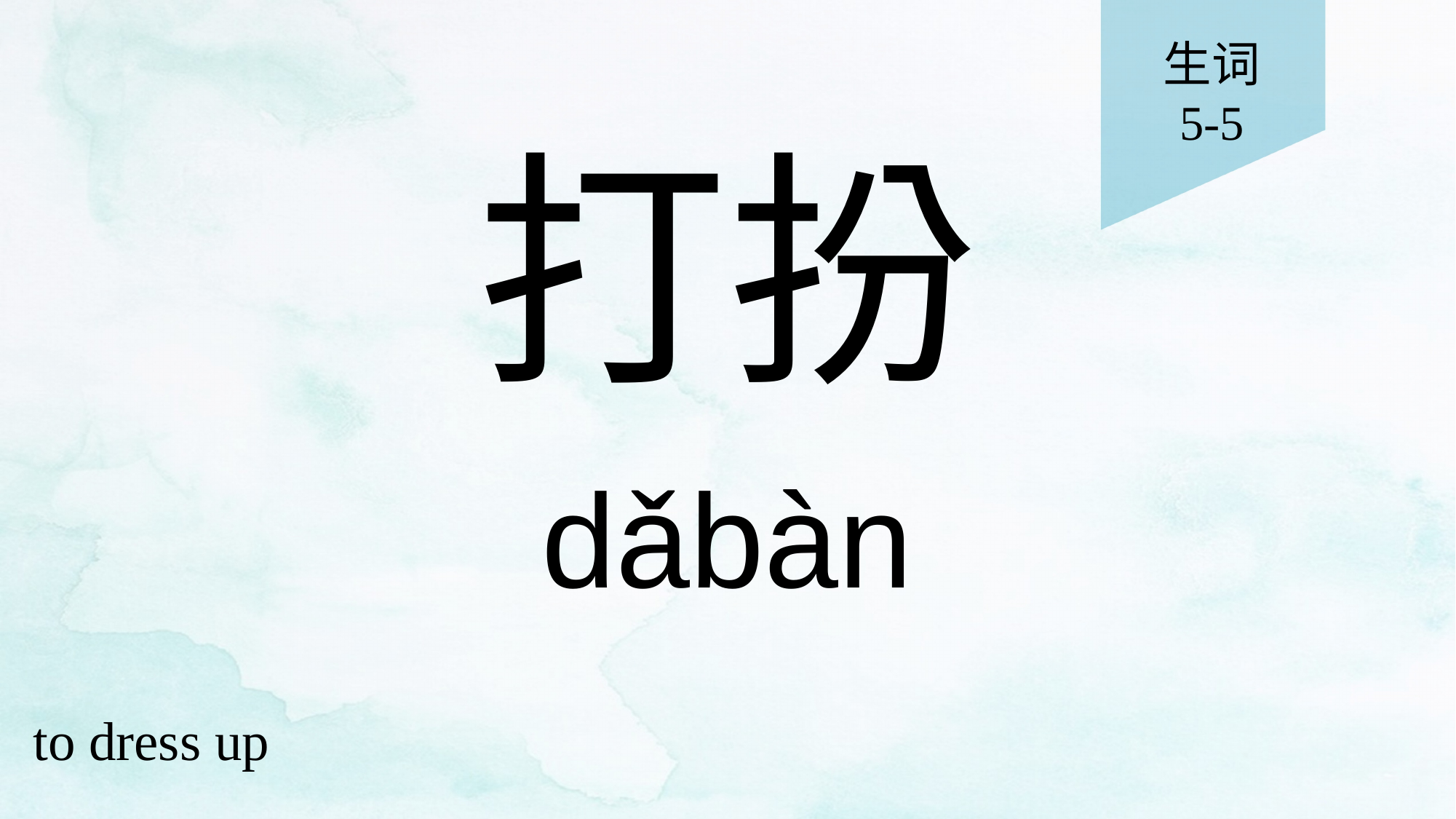

生词
5-5
# 打扮
dǎbàn
to dress up